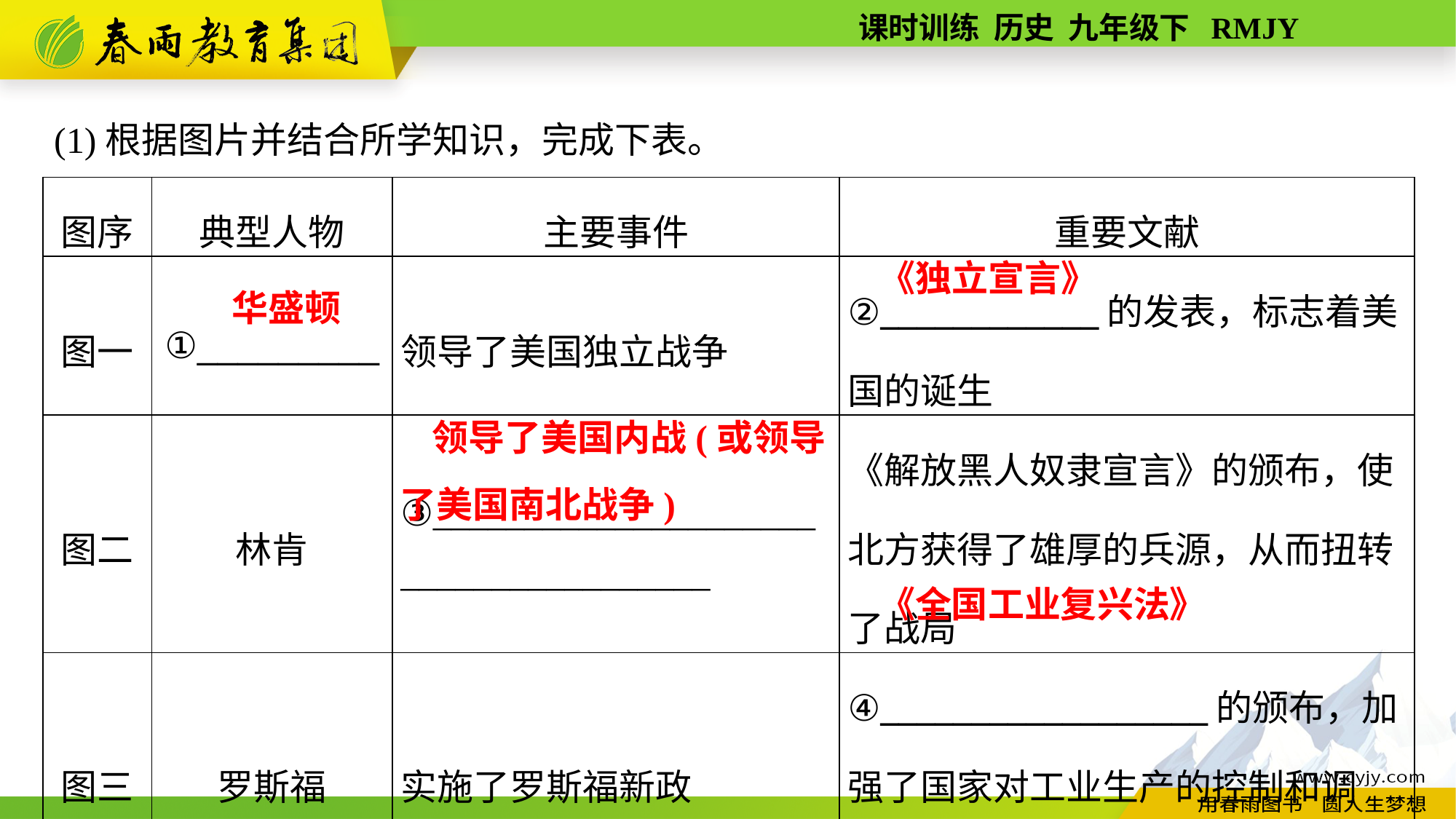

(1)根据图片并结合所学知识，完成下表。
| 图序 | 典型人物 | 主要事件 | 重要文献 |
| --- | --- | --- | --- |
| 图一 | ①\_\_\_\_\_\_\_\_\_ | 领导了美国独立战争 | ②\_\_\_\_\_\_\_\_\_\_\_\_的发表，标志着美国的诞生 |
| 图二 | 林肯 | ③\_\_\_\_\_\_\_\_\_\_\_\_\_\_\_\_\_\_\_\_\_ \_\_\_\_\_\_\_\_\_\_\_\_\_\_\_\_\_ | 《解放黑人奴隶宣言》的颁布，使北方获得了雄厚的兵源，从而扭转了战局 |
| 图三 | 罗斯福 | 实施了罗斯福新政 | ④\_\_\_\_\_\_\_\_\_\_\_\_\_\_\_\_\_\_的颁布，加强了国家对工业生产的控制和调节，是新政的中心措施 |
《独立宣言》
华盛顿
领导了美国内战(或领导
了美国南北战争)
《全国工业复兴法》